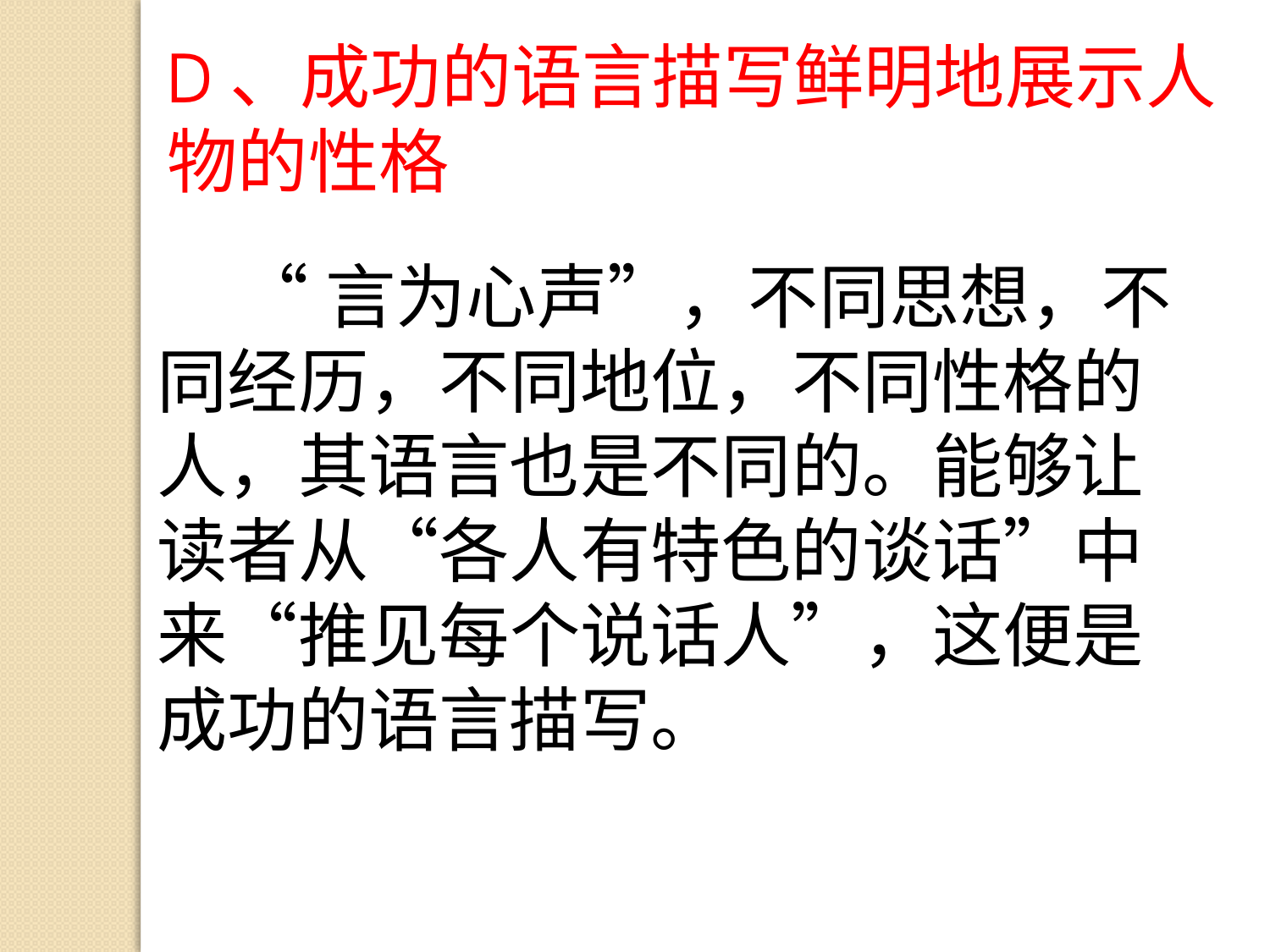

D、成功的语言描写鲜明地展示人物的性格
          “言为心声”，不同思想，不同经历，不同地位，不同性格的人，其语言也是不同的。能够让读者从“各人有特色的谈话”中来“推见每个说话人”，这便是成功的语言描写。